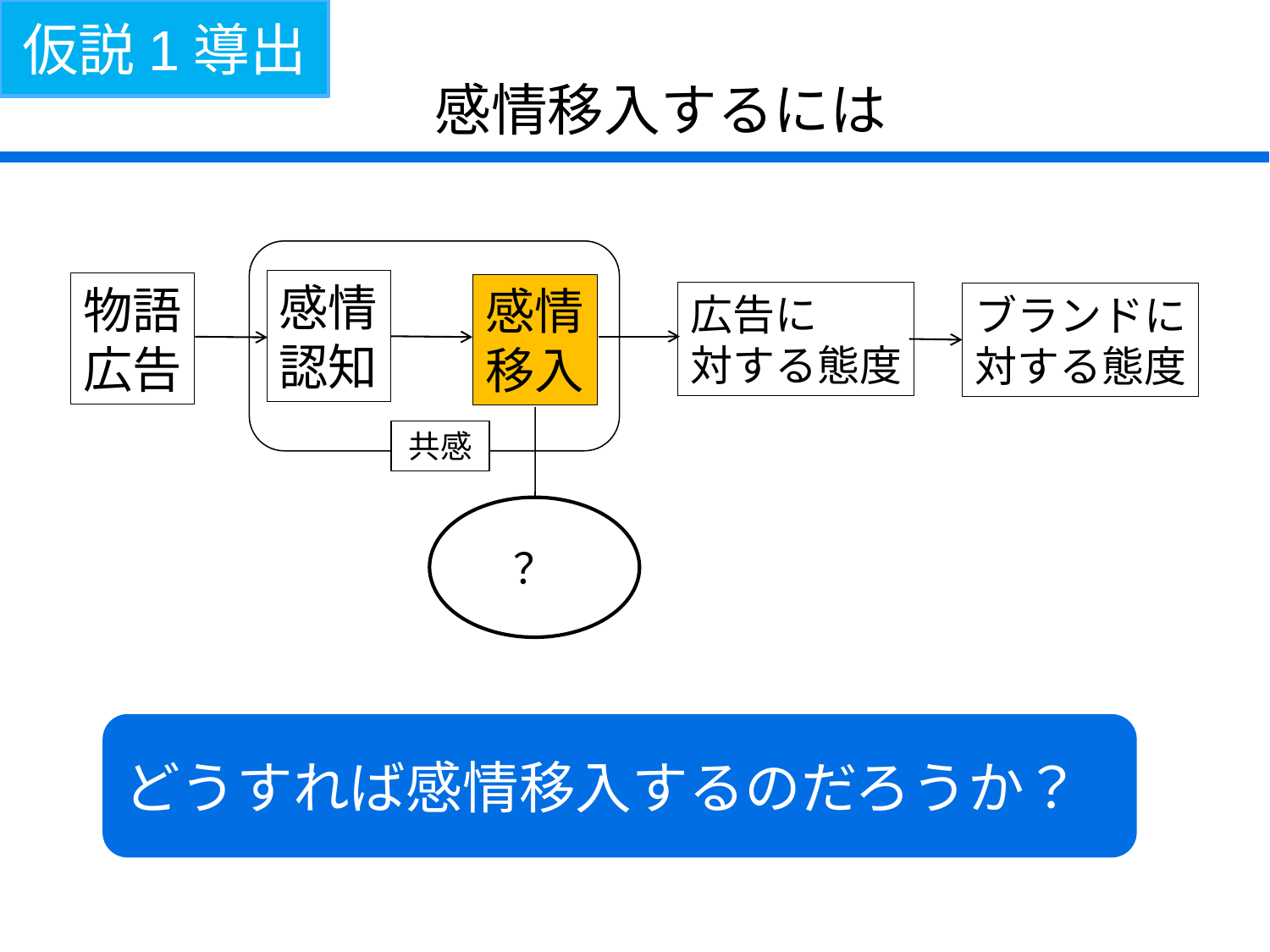

仮説1導出
感情移入するには

感情
認知
物語
広告
感情
移入
広告に
対する態度
ブランドに
対する態度
共感
？
どうすれば感情移入するのだろうか？